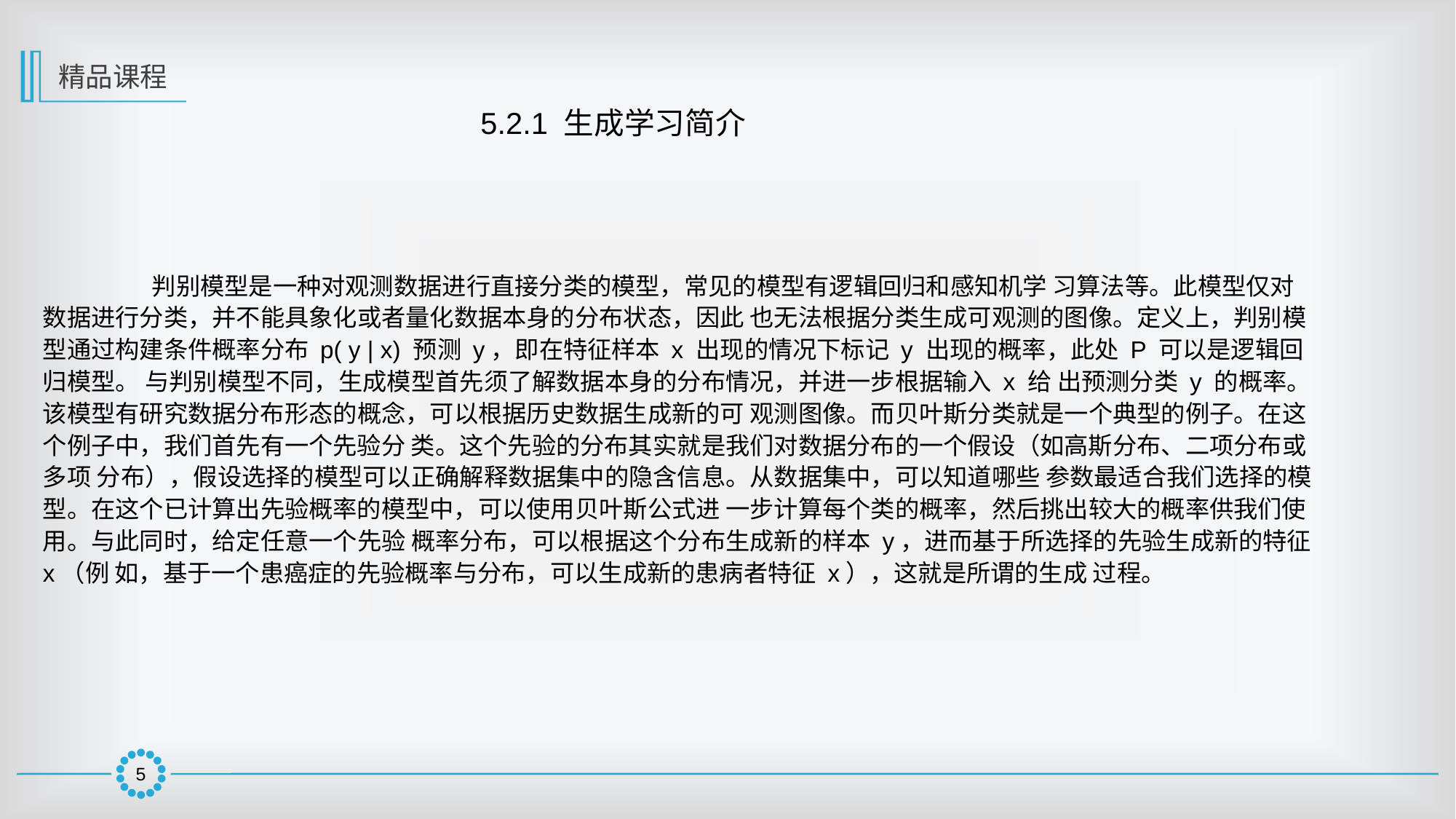

精品课程
5.2.1 生成学习简介
	判别模型是一种对观测数据进行直接分类的模型，常见的模型有逻辑回归和感知机学 习算法等。此模型仅对数据进行分类，并不能具象化或者量化数据本身的分布状态，因此 也无法根据分类生成可观测的图像。定义上，判别模型通过构建条件概率分布 p( y | x) 预测 y，即在特征样本 x 出现的情况下标记 y 出现的概率，此处 P 可以是逻辑回归模型。 与判别模型不同，生成模型首先须了解数据本身的分布情况，并进一步根据输入 x 给 出预测分类 y 的概率。该模型有研究数据分布形态的概念，可以根据历史数据生成新的可 观测图像。而贝叶斯分类就是一个典型的例子。在这个例子中，我们首先有一个先验分 类。这个先验的分布其实就是我们对数据分布的一个假设（如高斯分布、二项分布或多项 分布），假设选择的模型可以正确解释数据集中的隐含信息。从数据集中，可以知道哪些 参数最适合我们选择的模型。在这个已计算出先验概率的模型中，可以使用贝叶斯公式进 一步计算每个类的概率，然后挑出较大的概率供我们使用。与此同时，给定任意一个先验 概率分布，可以根据这个分布生成新的样本 y，进而基于所选择的先验生成新的特征 x（例 如，基于一个患癌症的先验概率与分布，可以生成新的患病者特征 x），这就是所谓的生成 过程。

5